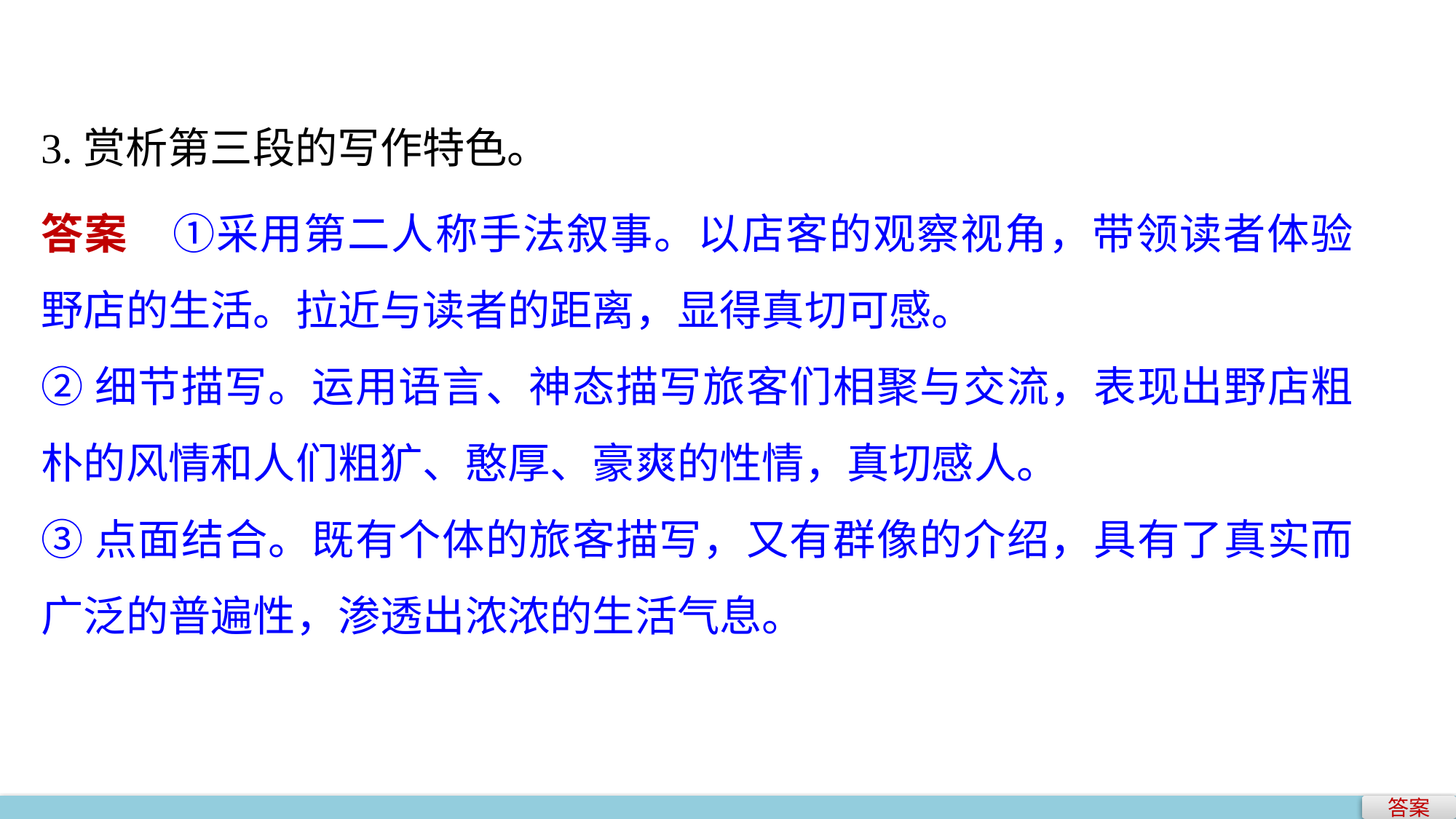

3.赏析第三段的写作特色。
答案　①采用第二人称手法叙事。以店客的观察视角，带领读者体验野店的生活。拉近与读者的距离，显得真切可感。
②细节描写。运用语言、神态描写旅客们相聚与交流，表现出野店粗朴的风情和人们粗犷、憨厚、豪爽的性情，真切感人。
③点面结合。既有个体的旅客描写，又有群像的介绍，具有了真实而广泛的普遍性，渗透出浓浓的生活气息。

答案